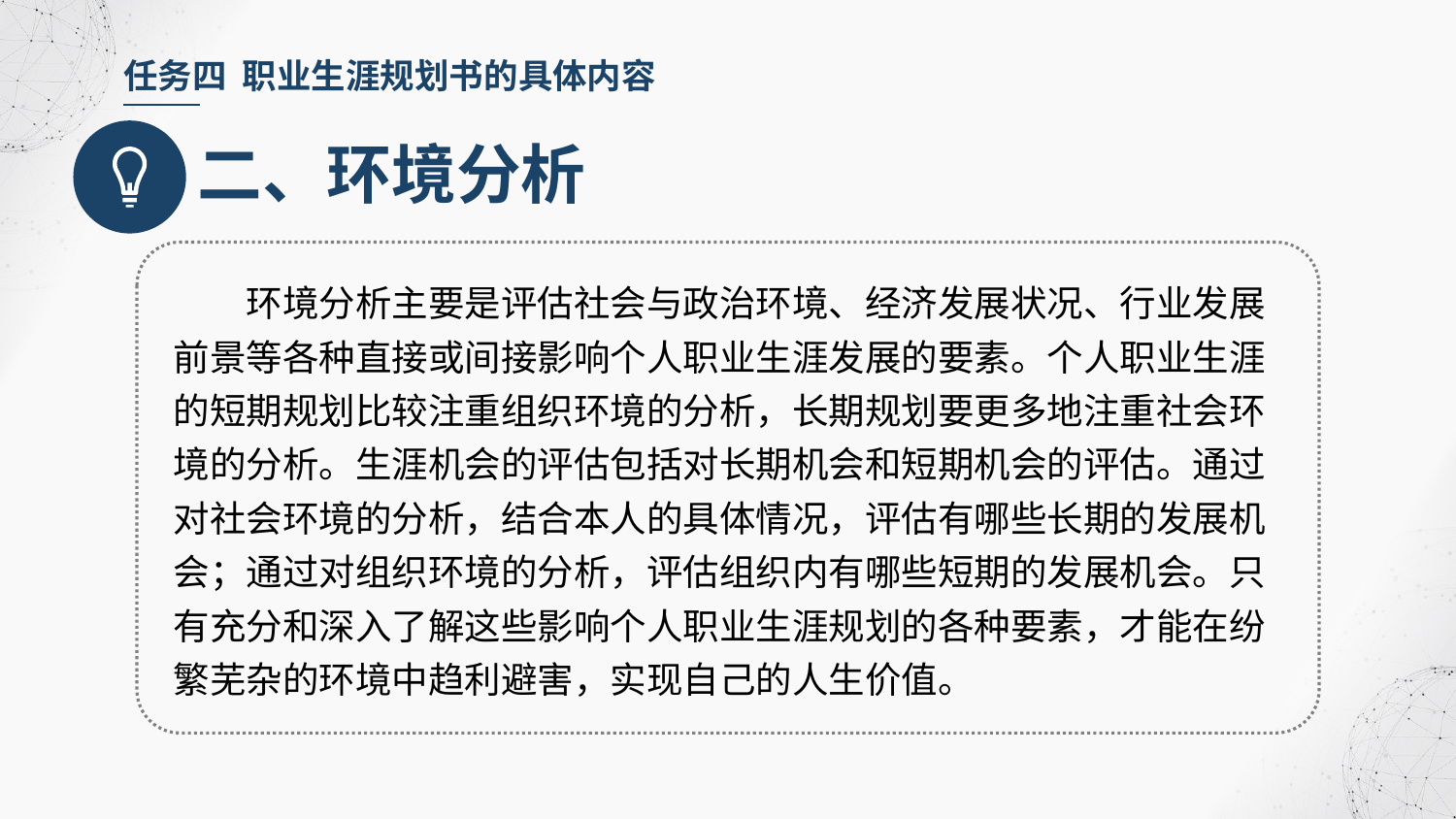

任务四  职业生涯规划书的具体内容

二、环境分析

环境分析主要是评估社会与政治环境、经济发展状况、行业发展前景等各种直接或间接影响个人职业生涯发展的要素。个人职业生涯的短期规划比较注重组织环境的分析，长期规划要更多地注重社会环境的分析。生涯机会的评估包括对长期机会和短期机会的评估。通过对社会环境的分析，结合本人的具体情况，评估有哪些长期的发展机会；通过对组织环境的分析，评估组织内有哪些短期的发展机会。只有充分和深入了解这些影响个人职业生涯规划的各种要素，才能在纷繁芜杂的环境中趋利避害，实现自己的人生价值。